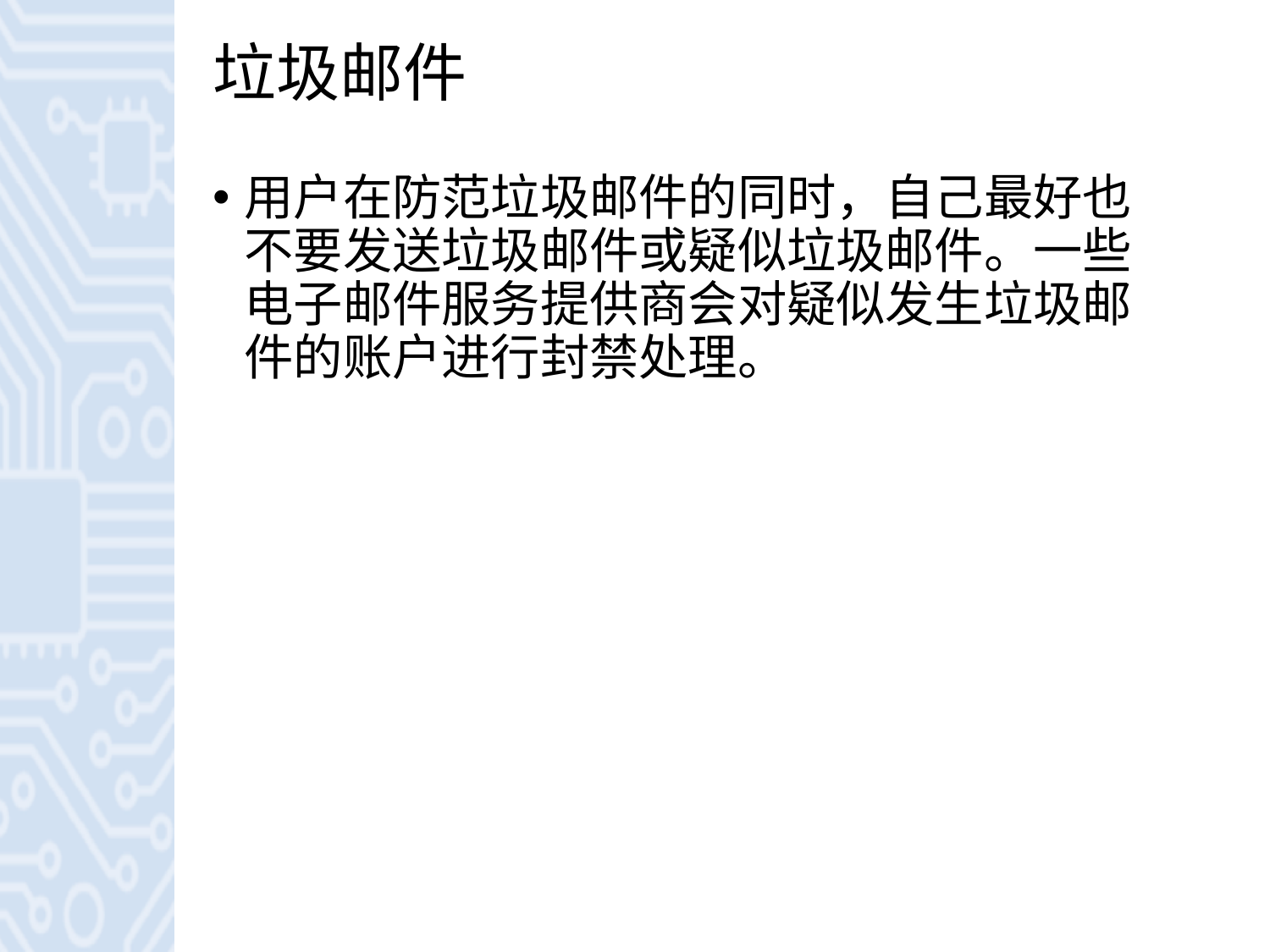

# 垃圾邮件
用户在防范垃圾邮件的同时，自己最好也不要发送垃圾邮件或疑似垃圾邮件。一些电子邮件服务提供商会对疑似发生垃圾邮件的账户进行封禁处理。